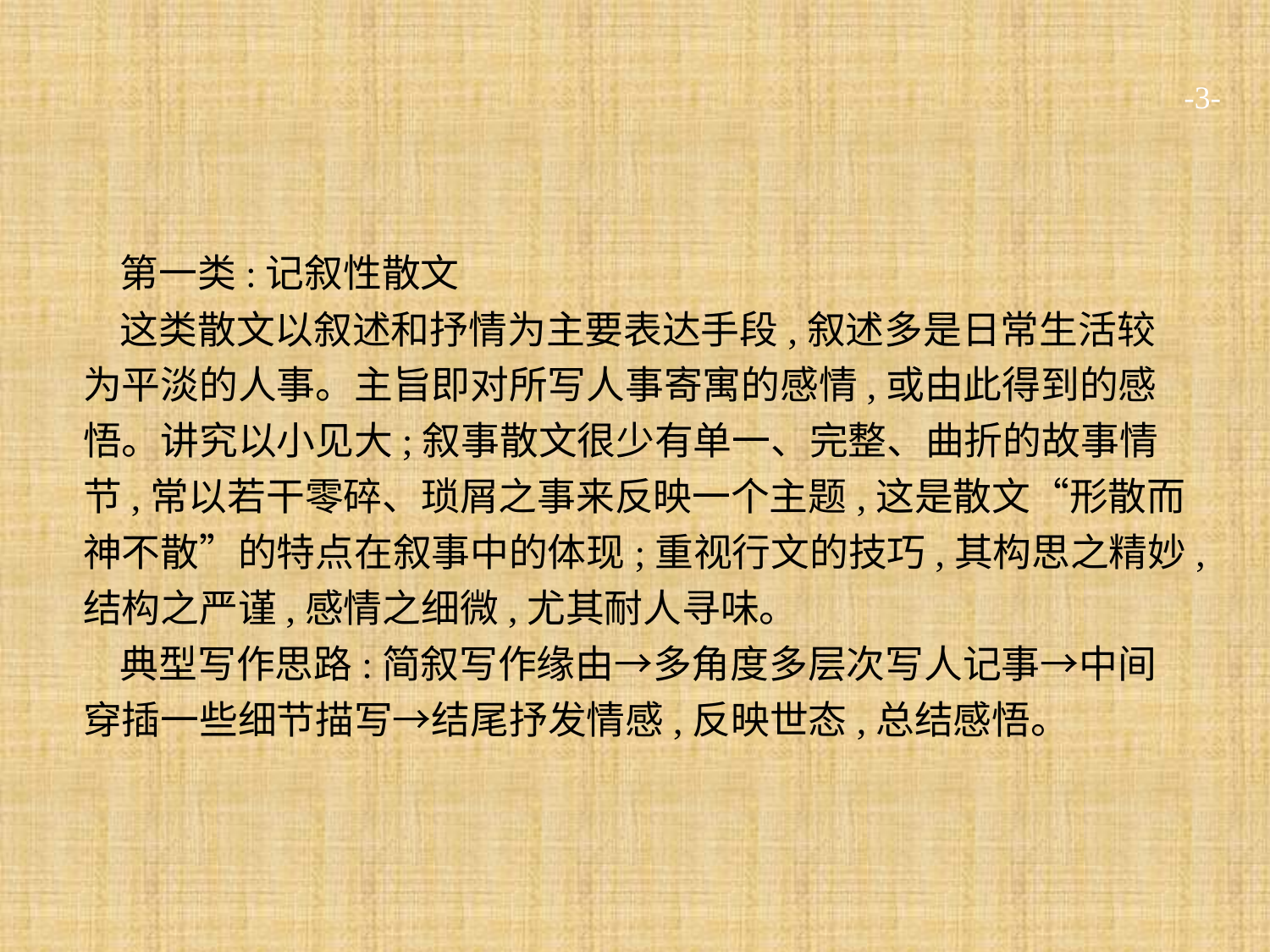

-3-
第一类:记叙性散文
这类散文以叙述和抒情为主要表达手段,叙述多是日常生活较为平淡的人事。主旨即对所写人事寄寓的感情,或由此得到的感悟。讲究以小见大;叙事散文很少有单一、完整、曲折的故事情节,常以若干零碎、琐屑之事来反映一个主题,这是散文“形散而神不散”的特点在叙事中的体现;重视行文的技巧,其构思之精妙,结构之严谨,感情之细微,尤其耐人寻味。
典型写作思路:简叙写作缘由→多角度多层次写人记事→中间穿插一些细节描写→结尾抒发情感,反映世态,总结感悟。